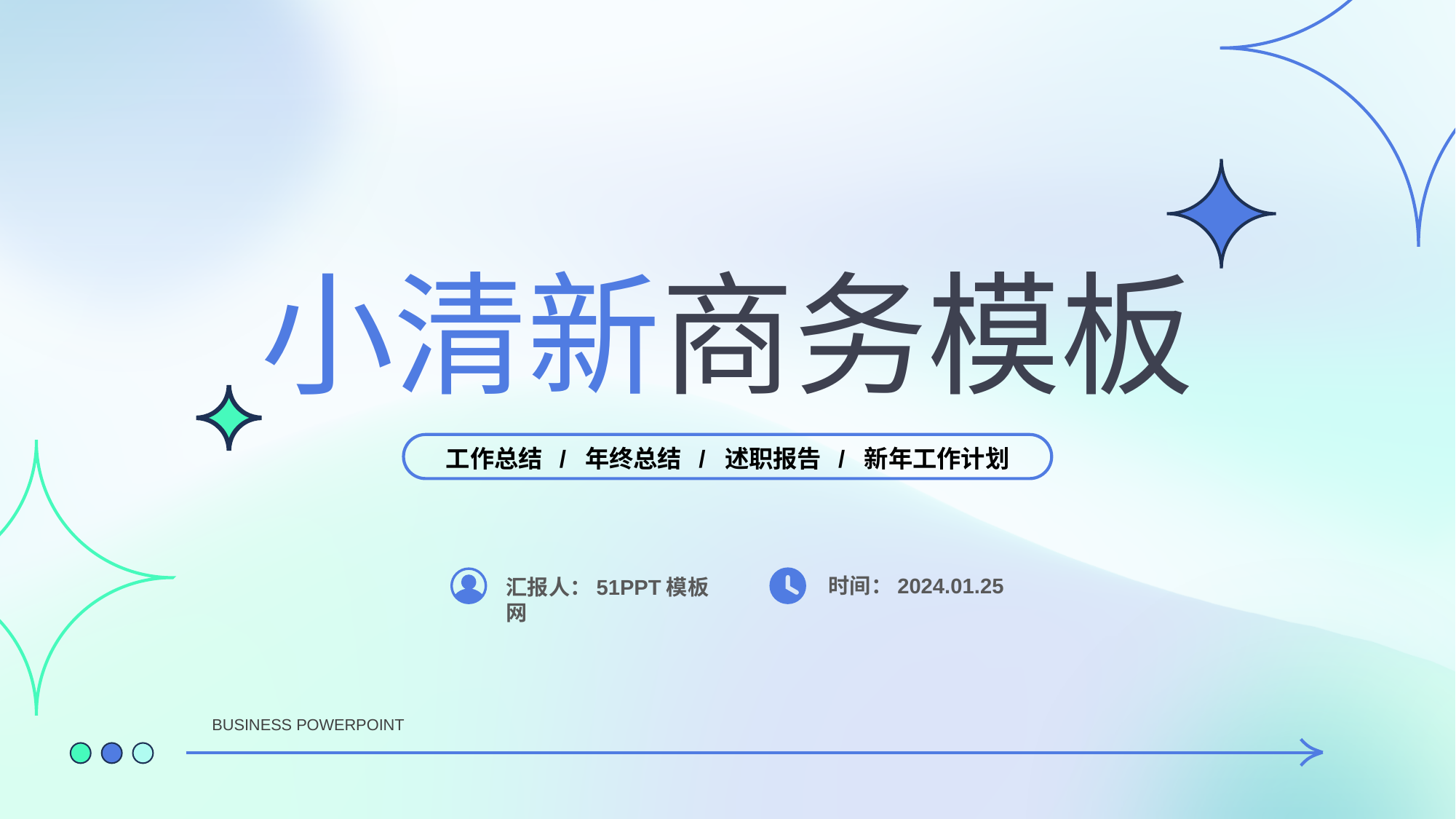

2024

小清新商务模板

工作总结  /  年终总结  /  述职报告  /  新年工作计划
时间：2024.01.25

汇报人：51PPT模板网
BUSINESS POWERPOINT